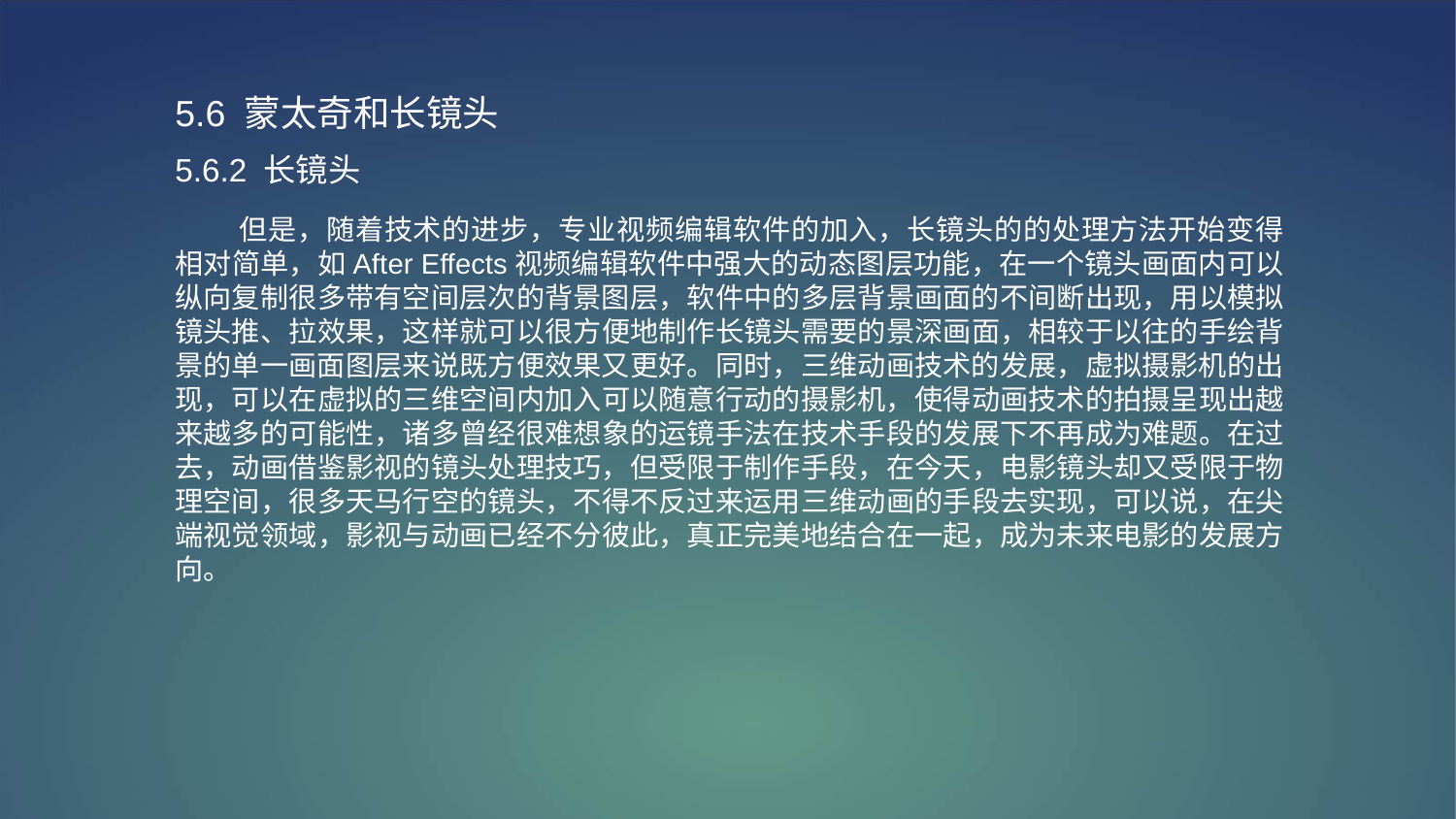

5.6 蒙太奇和长镜头
5.6.2 长镜头
  但是，随着技术的进步，专业视频编辑软件的加入，长镜头的的处理方法开始变得相对简单，如After Effects视频编辑软件中强大的动态图层功能，在一个镜头画面内可以纵向复制很多带有空间层次的背景图层，软件中的多层背景画面的不间断出现，用以模拟镜头推、拉效果，这样就可以很方便地制作长镜头需要的景深画面，相较于以往的手绘背景的单一画面图层来说既方便效果又更好。同时，三维动画技术的发展，虚拟摄影机的出现，可以在虚拟的三维空间内加入可以随意行动的摄影机，使得动画技术的拍摄呈现出越来越多的可能性，诸多曾经很难想象的运镜手法在技术手段的发展下不再成为难题。在过去，动画借鉴影视的镜头处理技巧，但受限于制作手段，在今天，电影镜头却又受限于物理空间，很多天马行空的镜头，不得不反过来运用三维动画的手段去实现，可以说，在尖端视觉领域，影视与动画已经不分彼此，真正完美地结合在一起，成为未来电影的发展方向。